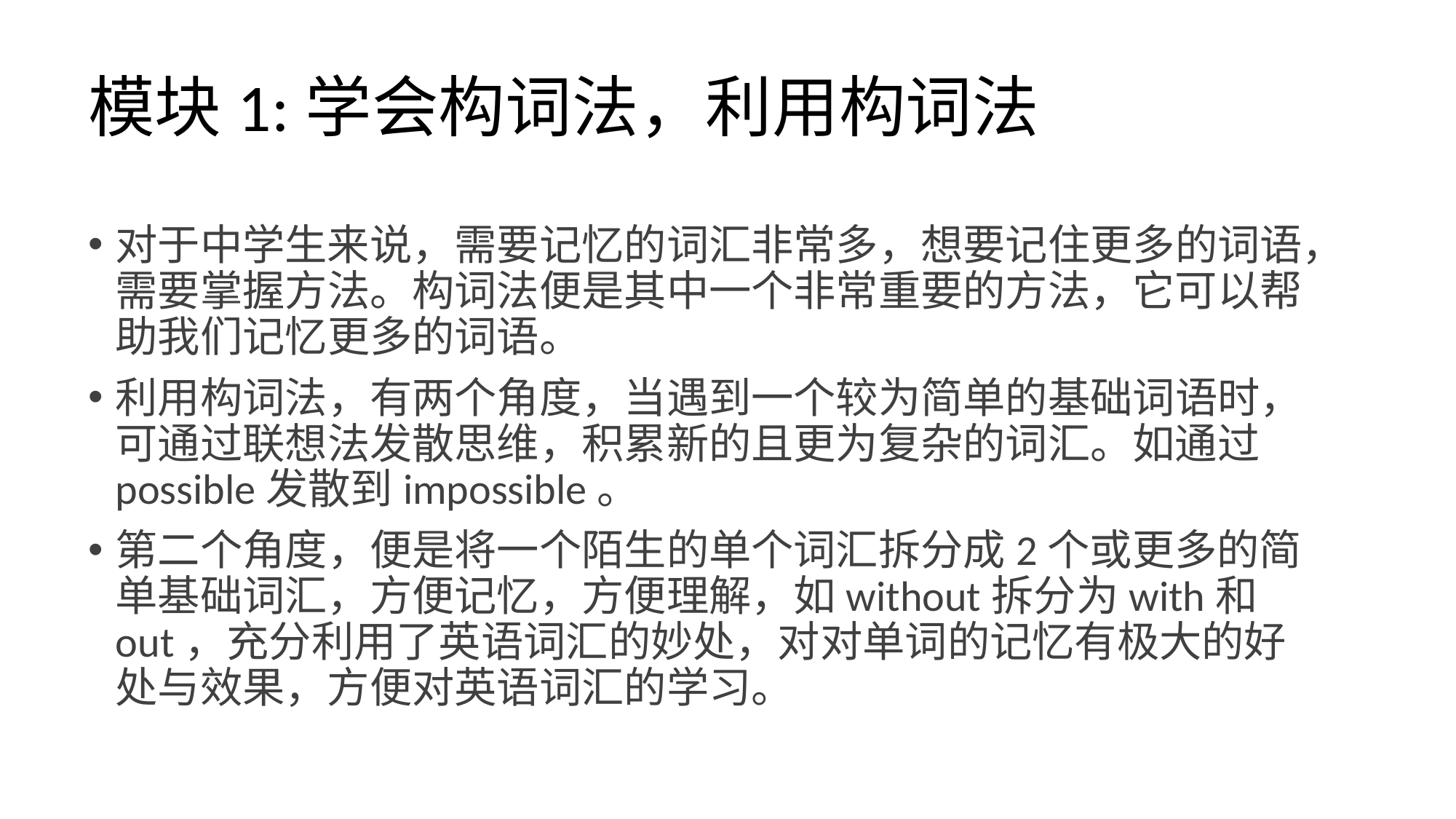

# 模块1:学会构词法，利用构词法
对于中学生来说，需要记忆的词汇非常多，想要记住更多的词语，需要掌握方法。构词法便是其中一个非常重要的方法，它可以帮助我们记忆更多的词语。
利用构词法，有两个角度，当遇到一个较为简单的基础词语时，可通过联想法发散思维，积累新的且更为复杂的词汇。如通过possible发散到impossible。
第二个角度，便是将一个陌生的单个词汇拆分成2个或更多的简单基础词汇，方便记忆，方便理解，如without拆分为with和out，充分利用了英语词汇的妙处，对对单词的记忆有极大的好处与效果，方便对英语词汇的学习。